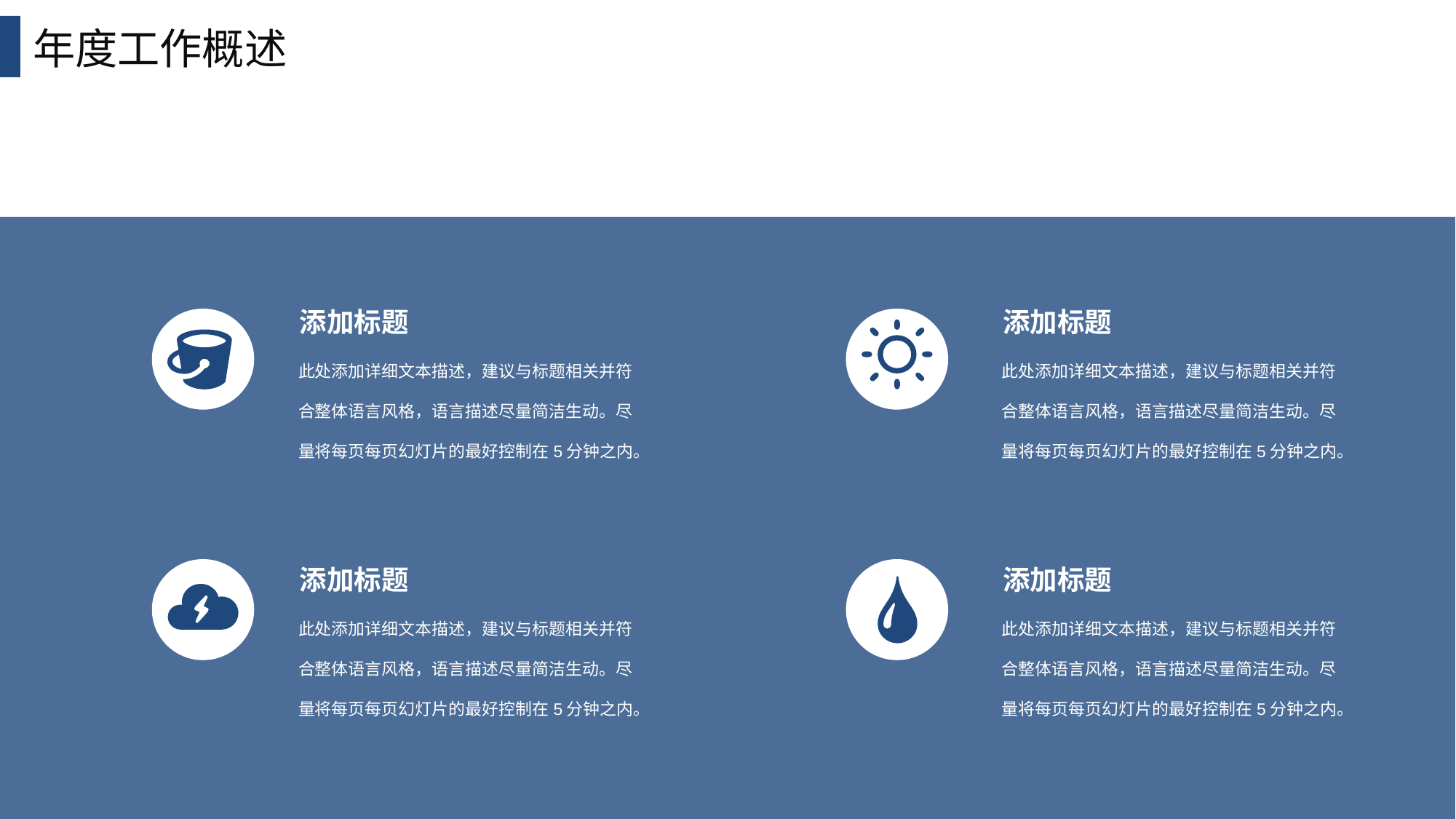

年度工作概述

添加标题
此处添加详细文本描述，建议与标题相关并符合整体语言风格，语言描述尽量简洁生动。尽量将每页每页幻灯片的最好控制在5分钟之内。
添加标题
此处添加详细文本描述，建议与标题相关并符合整体语言风格，语言描述尽量简洁生动。尽量将每页每页幻灯片的最好控制在5分钟之内。

添加标题
此处添加详细文本描述，建议与标题相关并符合整体语言风格，语言描述尽量简洁生动。尽量将每页每页幻灯片的最好控制在5分钟之内。
添加标题
此处添加详细文本描述，建议与标题相关并符合整体语言风格，语言描述尽量简洁生动。尽量将每页每页幻灯片的最好控制在5分钟之内。